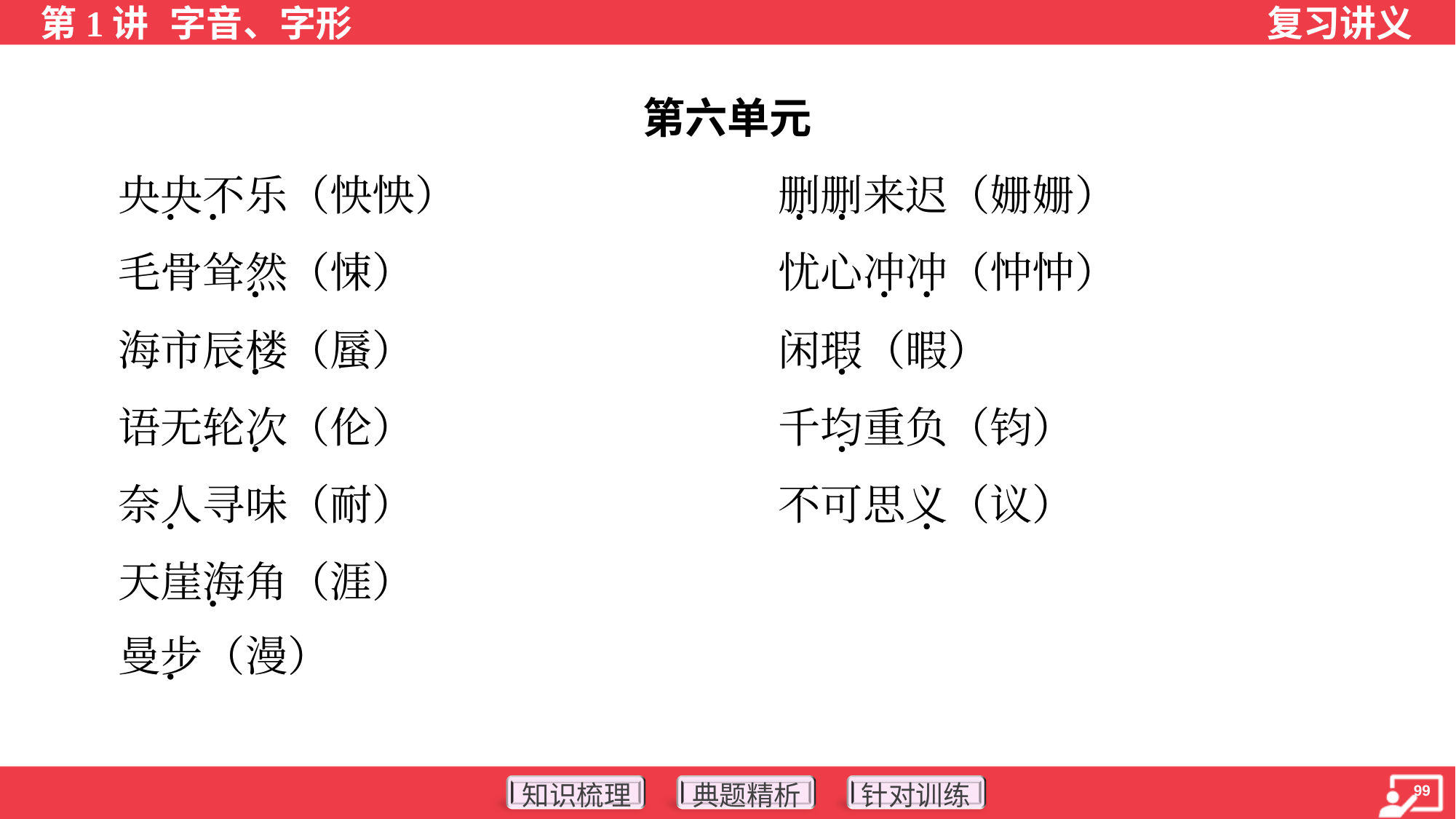

第六单元
    央央不乐（怏怏）	删删来迟（姗姗）
    毛骨耸然（悚）	忧心冲冲（忡忡）
    海市辰楼（蜃）	闲瑕（暇）
    语无轮次（伦）	千均重负（钧）
    奈人寻味（耐）	不可思义（议）
    天崖海角（涯）
    曼步（漫）